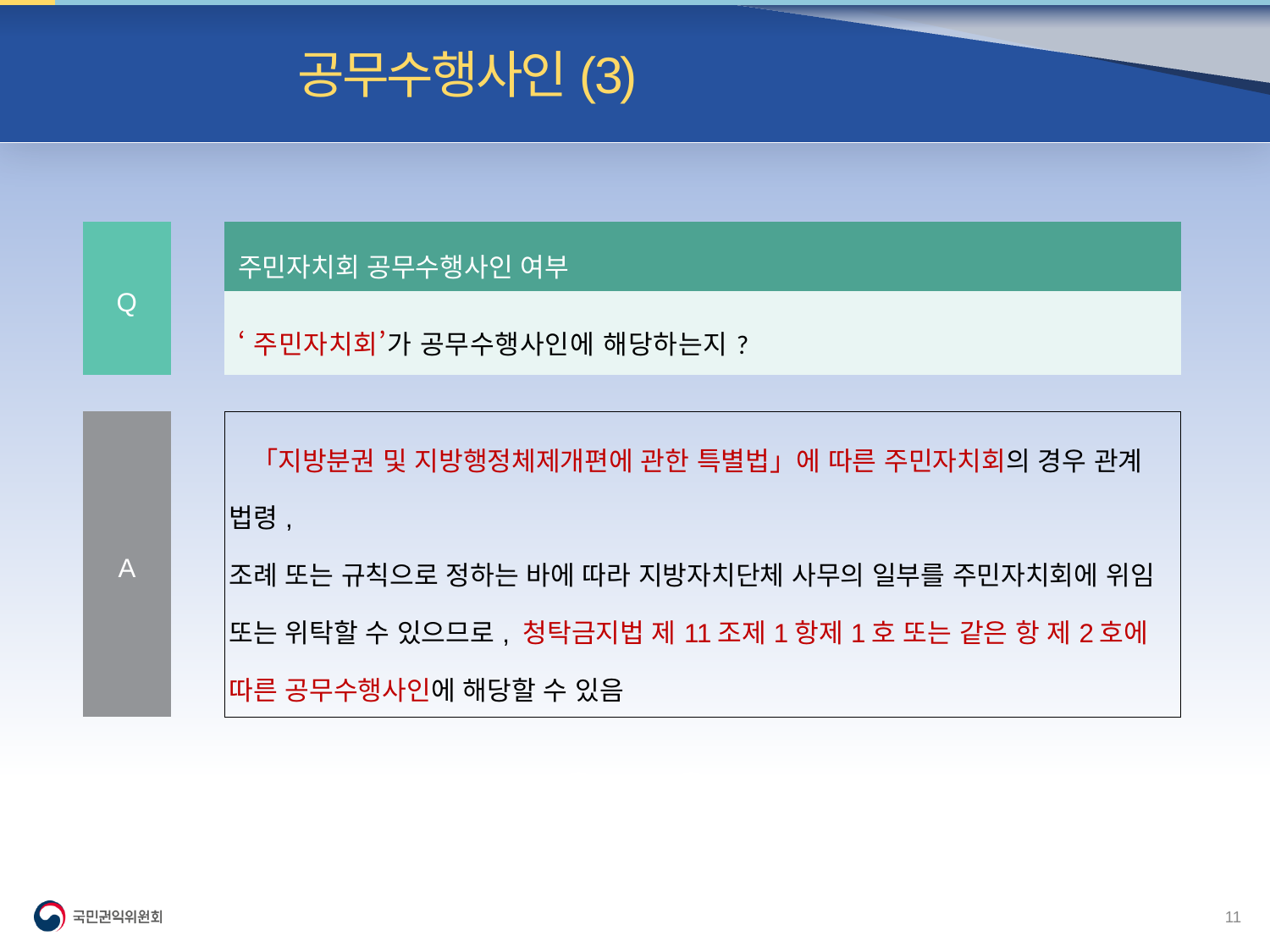

빈발 질의| 공무수행사인(3)

| Q |  | 주민자치회 공무수행사인 여부 |
| --- | --- | --- |
|  |  | ‘주민자치회’가 공무수행사인에 해당하는지? |
|  |  |  |
| A |  | 「지방분권 및 지방행정체제개편에 관한 특별법」에 따른 주민자치회의 경우 관계 법령, 조례 또는 규칙으로 정하는 바에 따라 지방자치단체 사무의 일부를 주민자치회에 위임 또는 위탁할 수 있으므로, 청탁금지법 제11조제1항제1호 또는 같은 항 제2호에 따른 공무수행사인에 해당할 수 있음 |

11